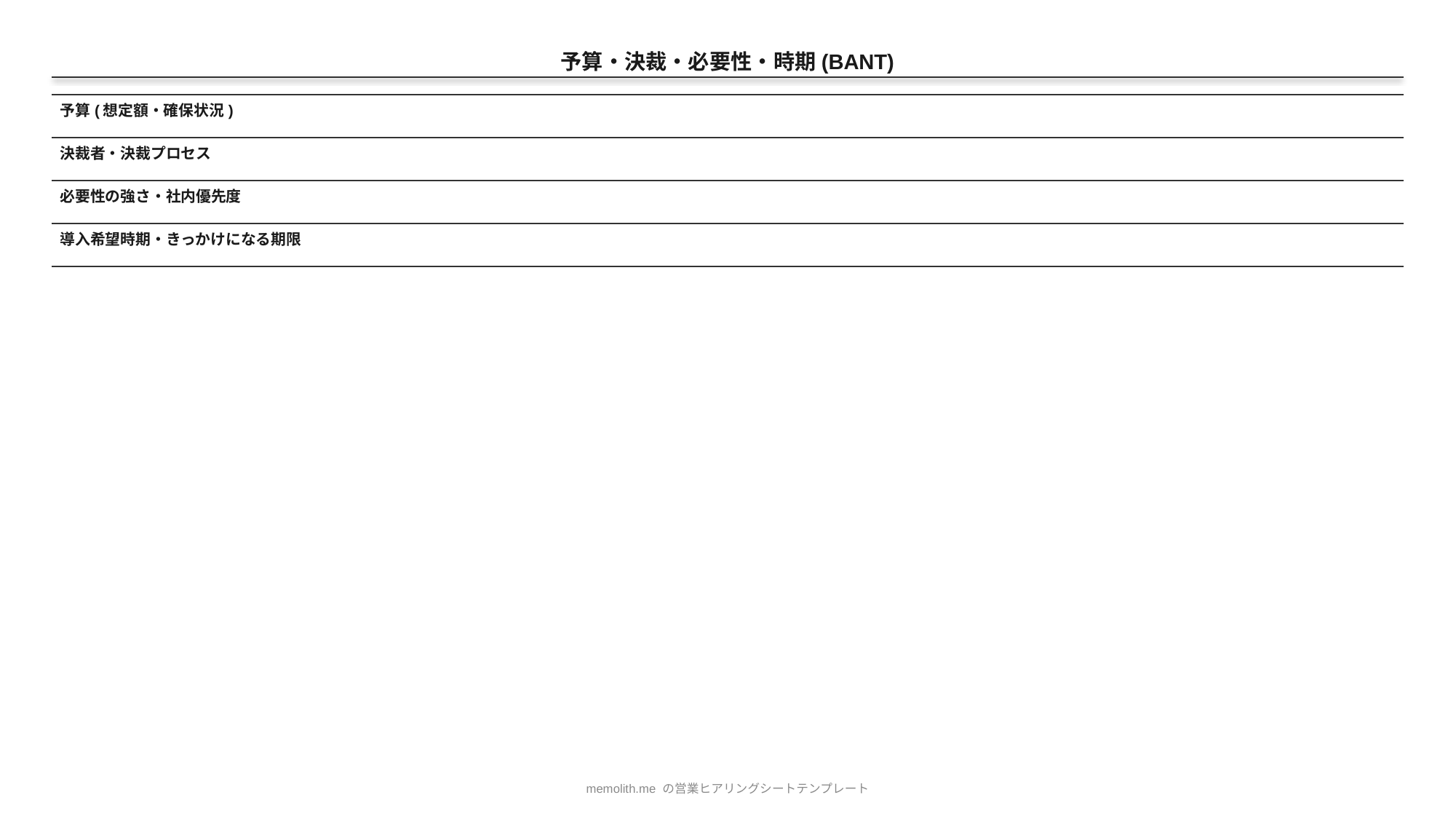

予算・決裁・必要性・時期(BANT)
| 予算(想定額・確保状況) |  |
| --- | --- |
| 決裁者・決裁プロセス |  |
| 必要性の強さ・社内優先度 |  |
| 導入希望時期・きっかけになる期限 |  |
memolith.me の営業ヒアリングシートテンプレート